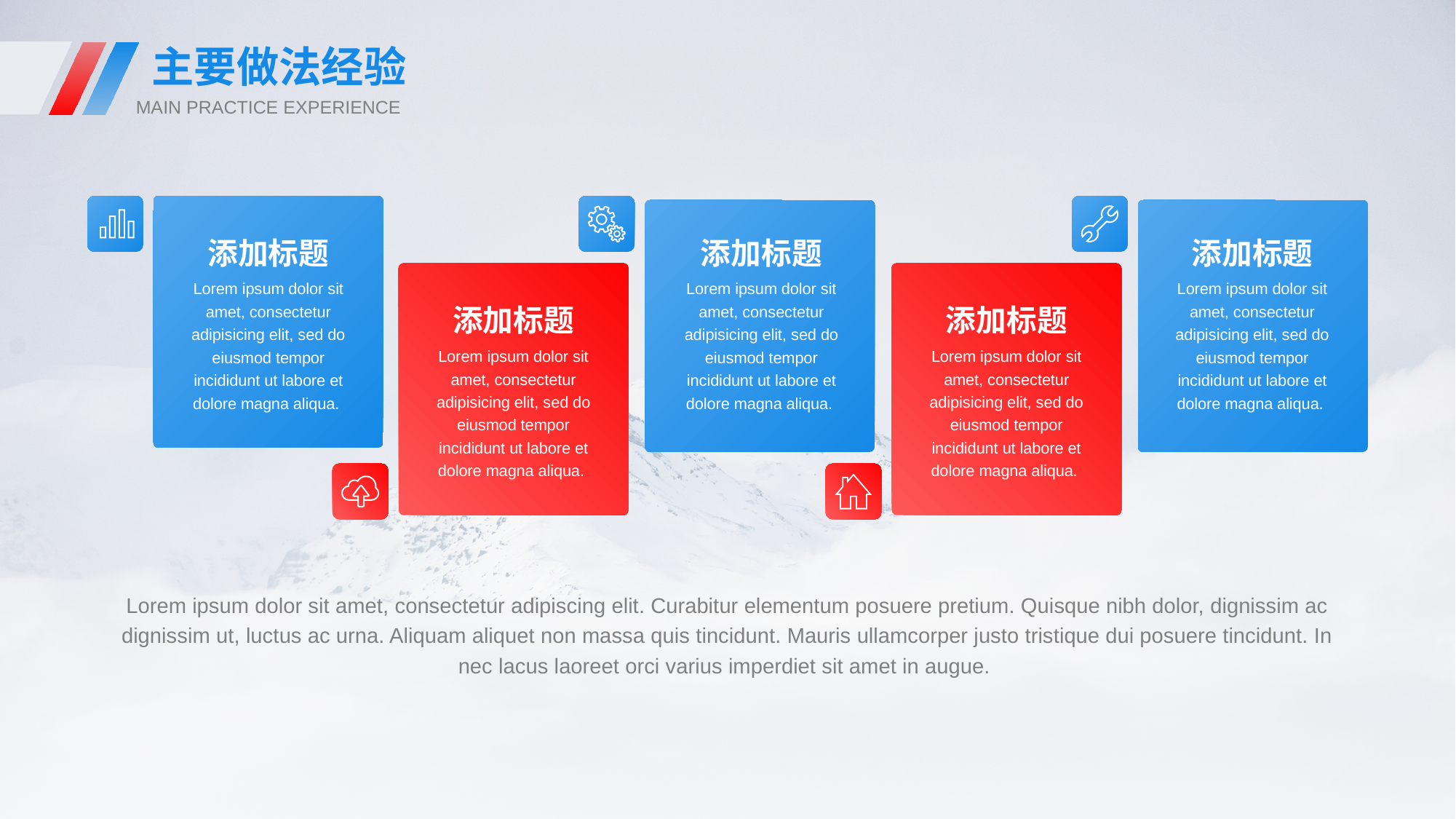

主要做法经验

MAIN PRACTICE EXPERIENCE

e7d195523061f1c0dc554706afe4c72a60a25314cbaece805811E654B44695D34D35691164BB3D154CCFD5D798F6FEAD99EAA8F1ADC3D4AFA5BC9ED0BB3A4B45073A038AC38E89AB54D31AA59602B9F167B38FFBE79EAC6F1F3F9165A75ED70765EF2509BF32B12CECEEFCD7B4ED5332629B29BD55F04BF4363A85BBB9A0CF8D0C7DACC3920FCDAE
添加标题
Lorem ipsum dolor sit amet, consectetur adipisicing elit, sed do eiusmod tempor incididunt ut labore et dolore magna aliqua.
添加标题
Lorem ipsum dolor sit amet, consectetur adipisicing elit, sed do eiusmod tempor incididunt ut labore et dolore magna aliqua.
添加标题
Lorem ipsum dolor sit amet, consectetur adipisicing elit, sed do eiusmod tempor incididunt ut labore et dolore magna aliqua.

添加标题
Lorem ipsum dolor sit amet, consectetur adipisicing elit, sed do eiusmod tempor incididunt ut labore et dolore magna aliqua.
添加标题
Lorem ipsum dolor sit amet, consectetur adipisicing elit, sed do eiusmod tempor incididunt ut labore et dolore magna aliqua.

Lorem ipsum dolor sit amet, consectetur adipiscing elit. Curabitur elementum posuere pretium. Quisque nibh dolor, dignissim ac dignissim ut, luctus ac urna. Aliquam aliquet non massa quis tincidunt. Mauris ullamcorper justo tristique dui posuere tincidunt. In nec lacus laoreet orci varius imperdiet sit amet in augue.